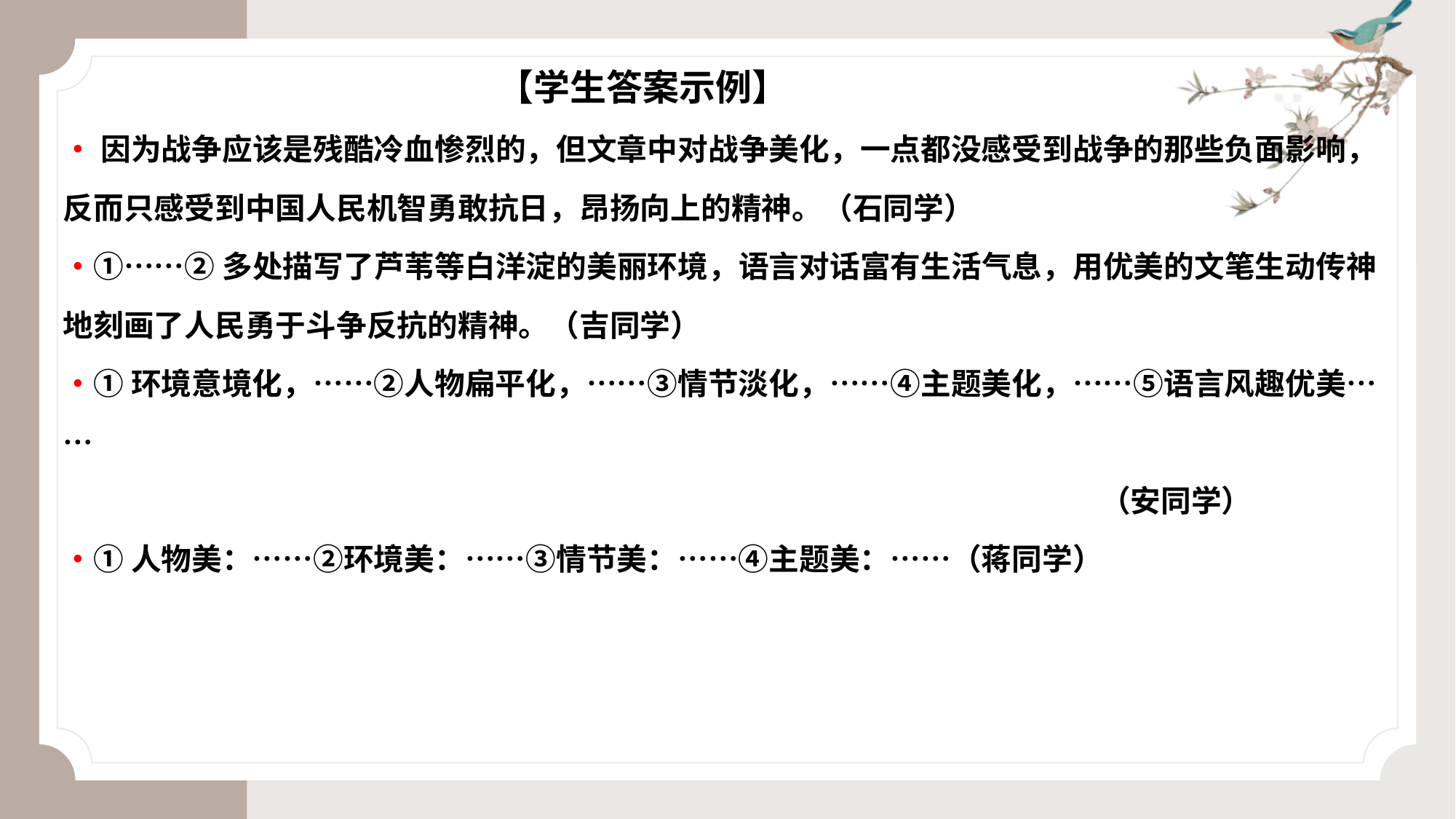

【学生答案示例】
•因为战争应该是残酷冷血惨烈的，但文章中对战争美化，一点都没感受到战争的那些负面影响，反而只感受到中国人民机智勇敢抗日，昂扬向上的精神。（石同学）
•①……②多处描写了芦苇等白洋淀的美丽环境，语言对话富有生活气息，用优美的文笔生动传神地刻画了人民勇于斗争反抗的精神。（吉同学）
•①环境意境化，……②人物扁平化，……③情节淡化，……④主题美化，……⑤语言风趣优美……
                                                                                                                                                     （安同学）
•①人物美：……②环境美：……③情节美：……④主题美：……（蒋同学）